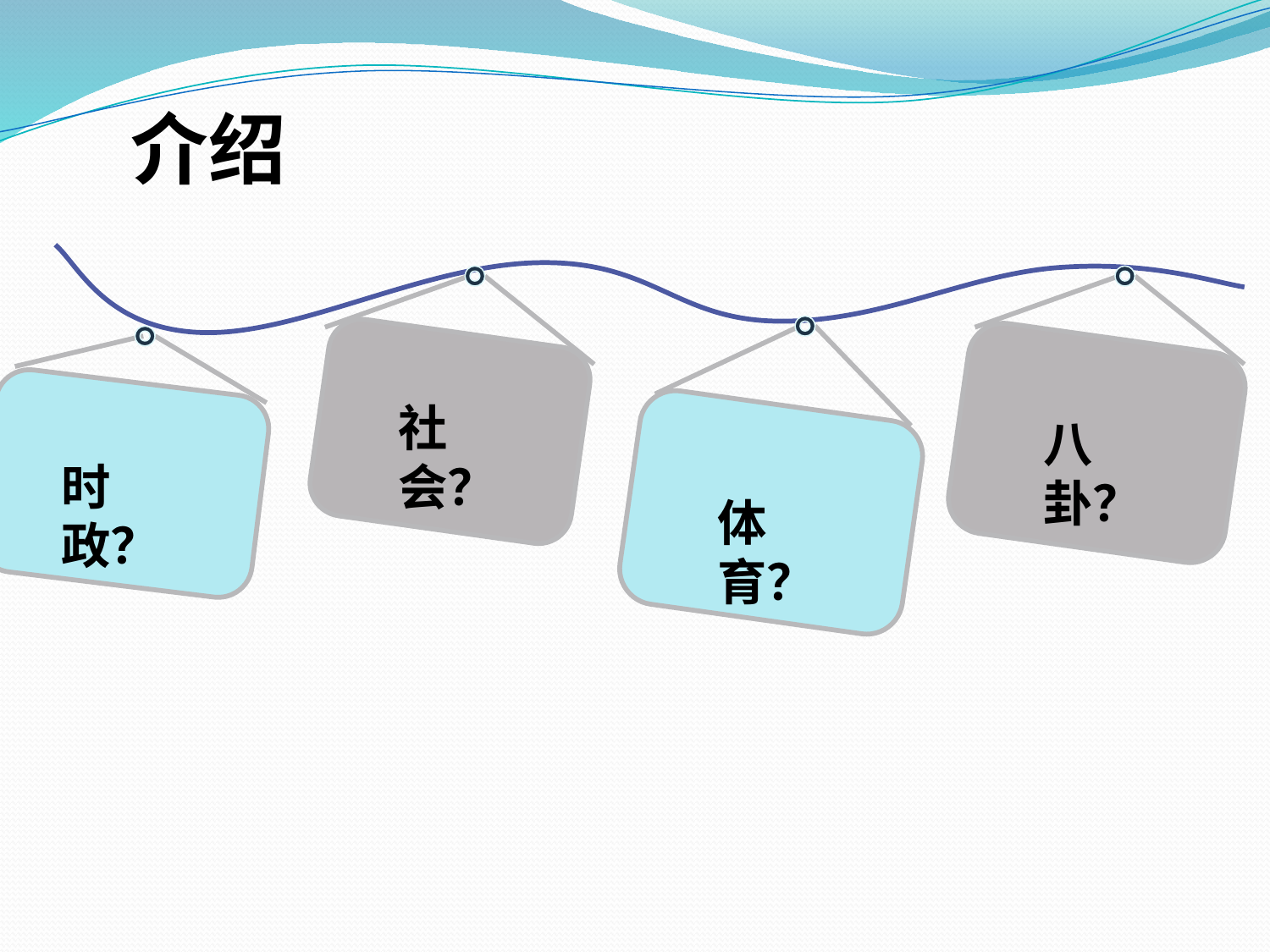

介绍

点击添加文本

社会？

体育
八卦？
点击添加文本
时政？
体育？
点击添加文本
点击添加文本